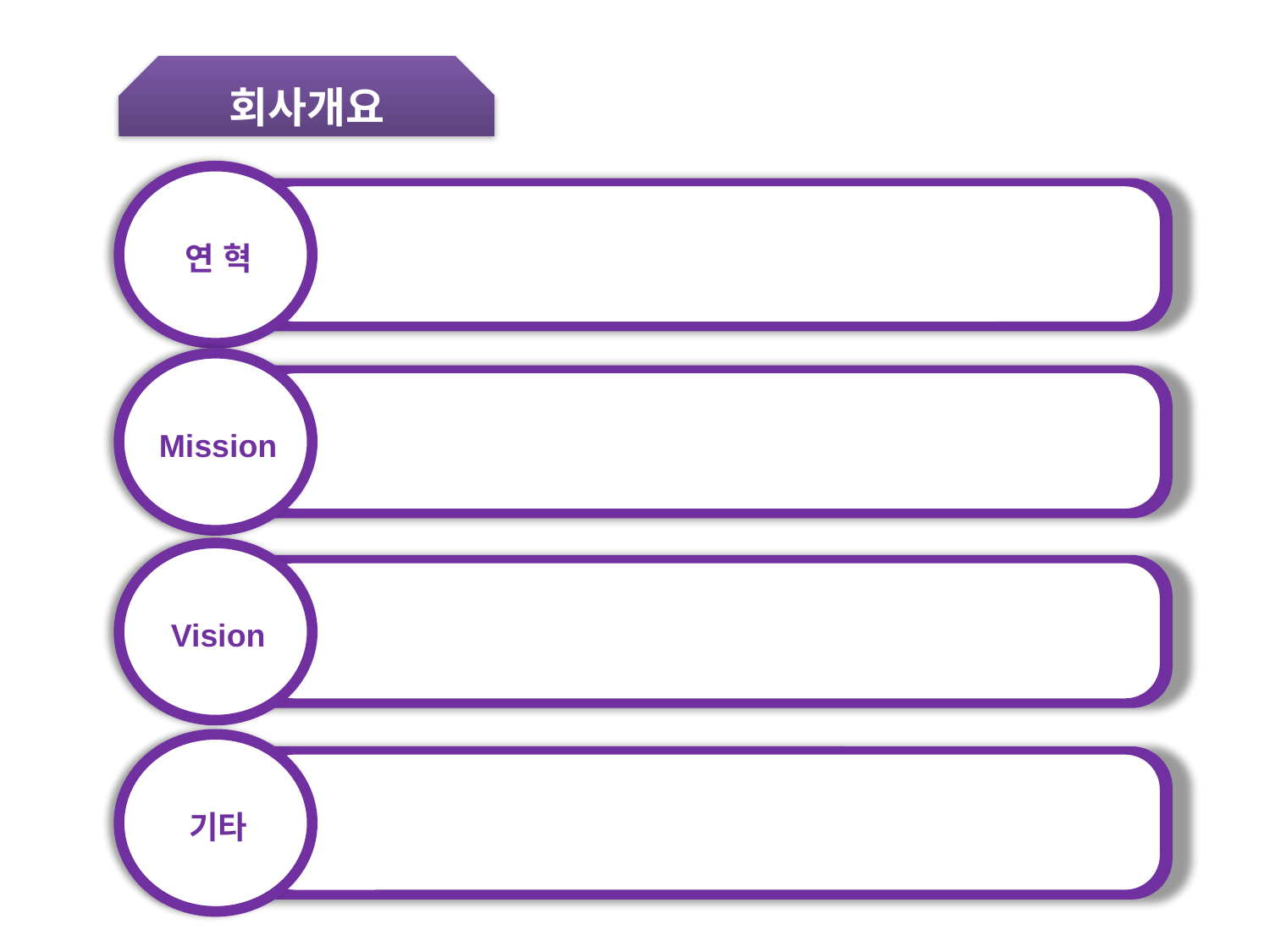

회사개요

연 혁

Mission

Vision

기타
245